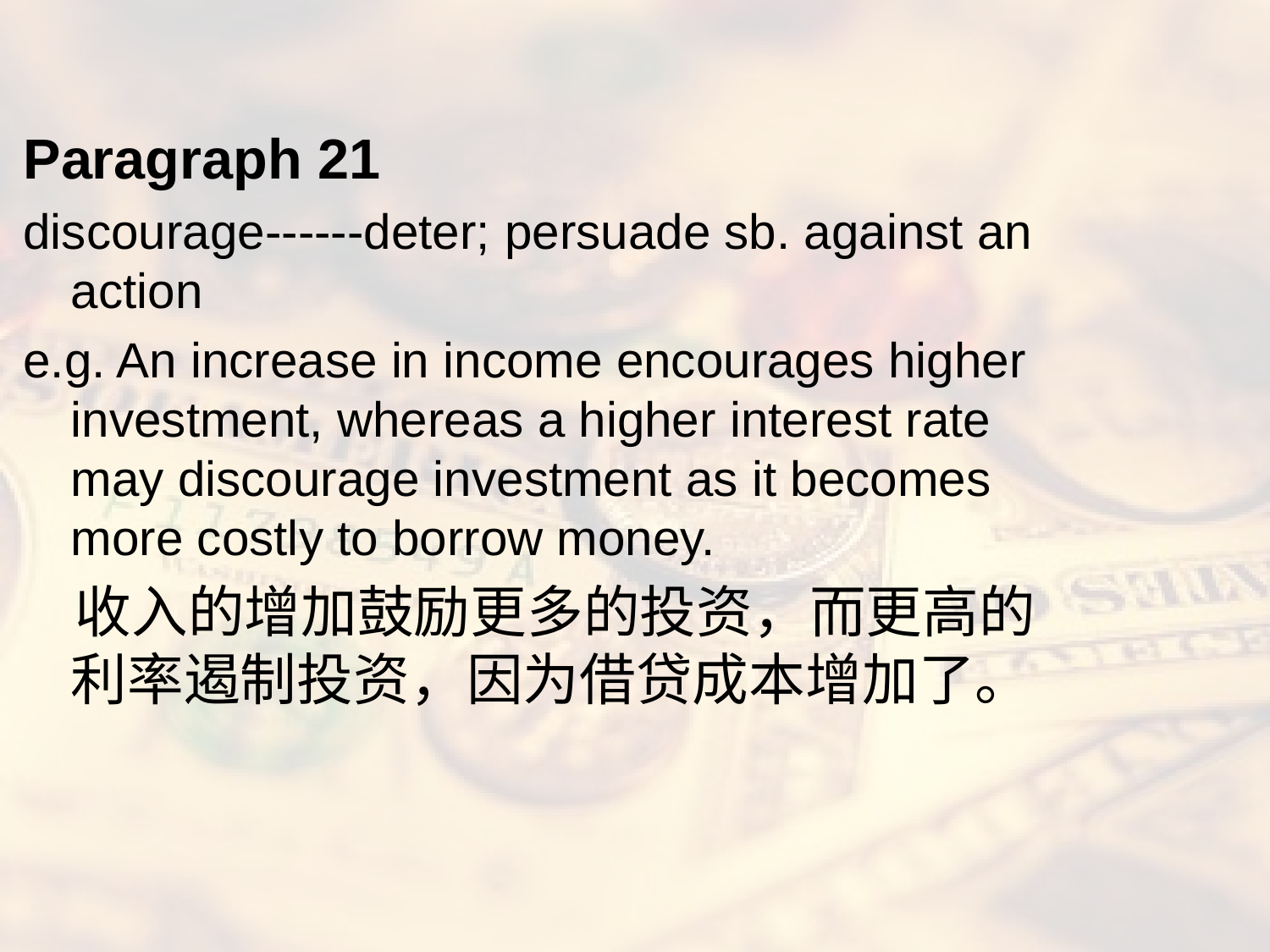

#
Paragraph 21
discourage------deter; persuade sb. against an action
e.g. An increase in income encourages higher investment, whereas a higher interest rate may discourage investment as it becomes more costly to borrow money.
   收入的增加鼓励更多的投资，而更高的利率遏制投资，因为借贷成本增加了。